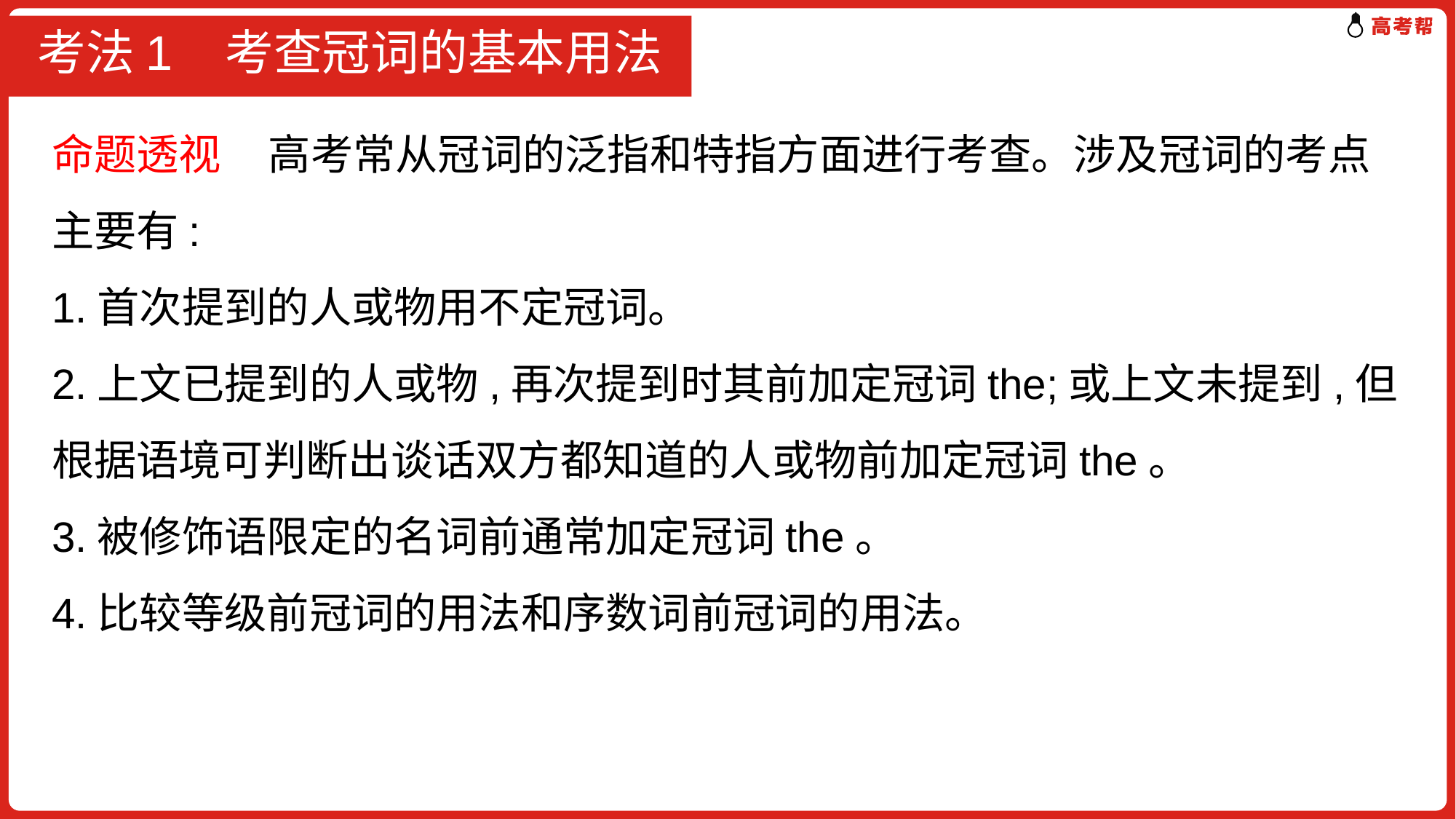

# 考法1   考查冠词的基本用法
命题透视     高考常从冠词的泛指和特指方面进行考查。涉及冠词的考点主要有:
1.首次提到的人或物用不定冠词。
2.上文已提到的人或物,再次提到时其前加定冠词the;或上文未提到,但根据语境可判断出谈话双方都知道的人或物前加定冠词the。
3.被修饰语限定的名词前通常加定冠词the。
4.比较等级前冠词的用法和序数词前冠词的用法。